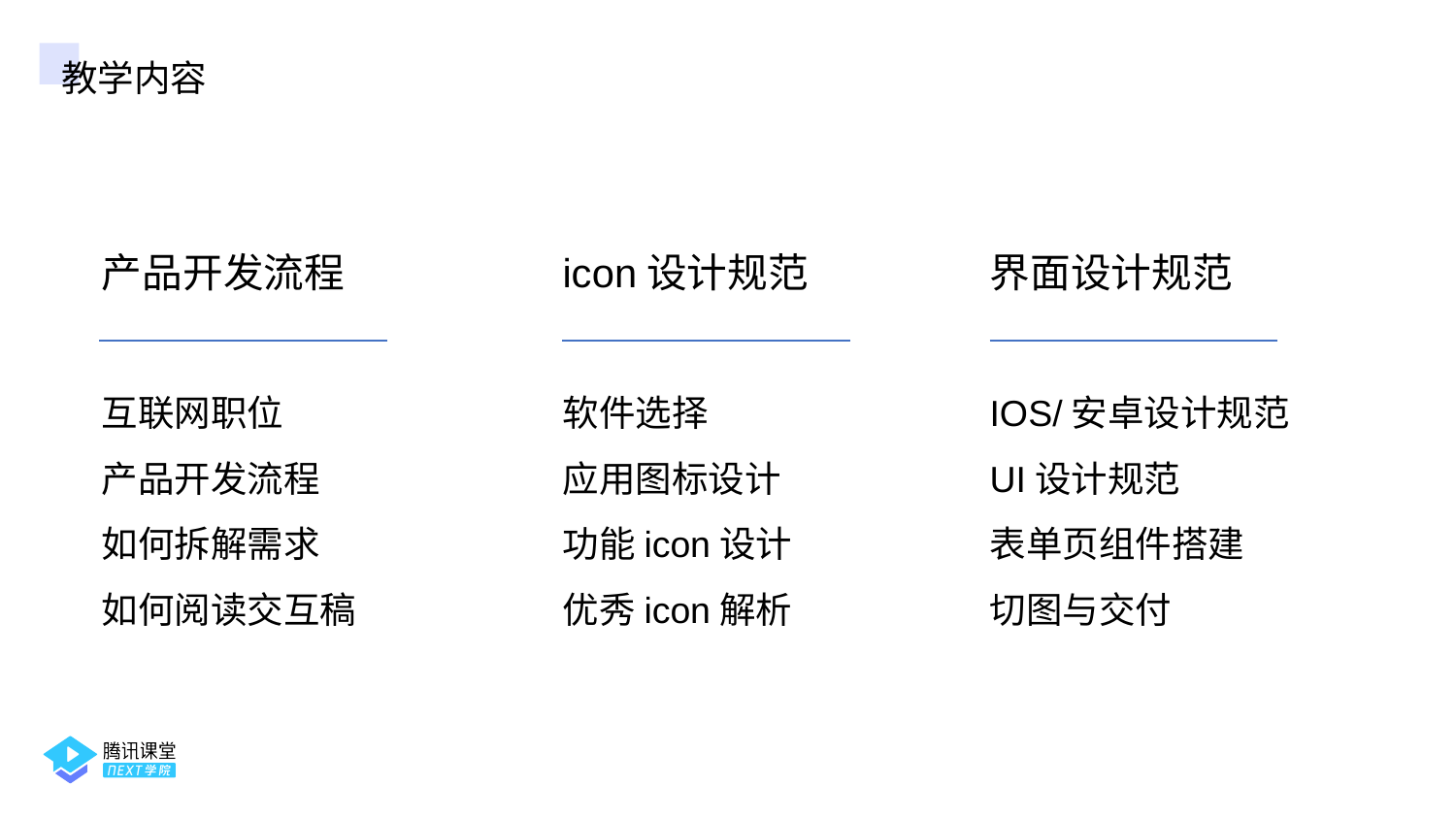

教学内容
产品开发流程

互联网职位
产品开发流程
如何拆解需求
如何阅读交互稿
icon设计规范

软件选择
应用图标设计
功能icon设计
优秀icon解析
界面设计规范

IOS/安卓设计规范
UI设计规范
表单页组件搭建
切图与交付